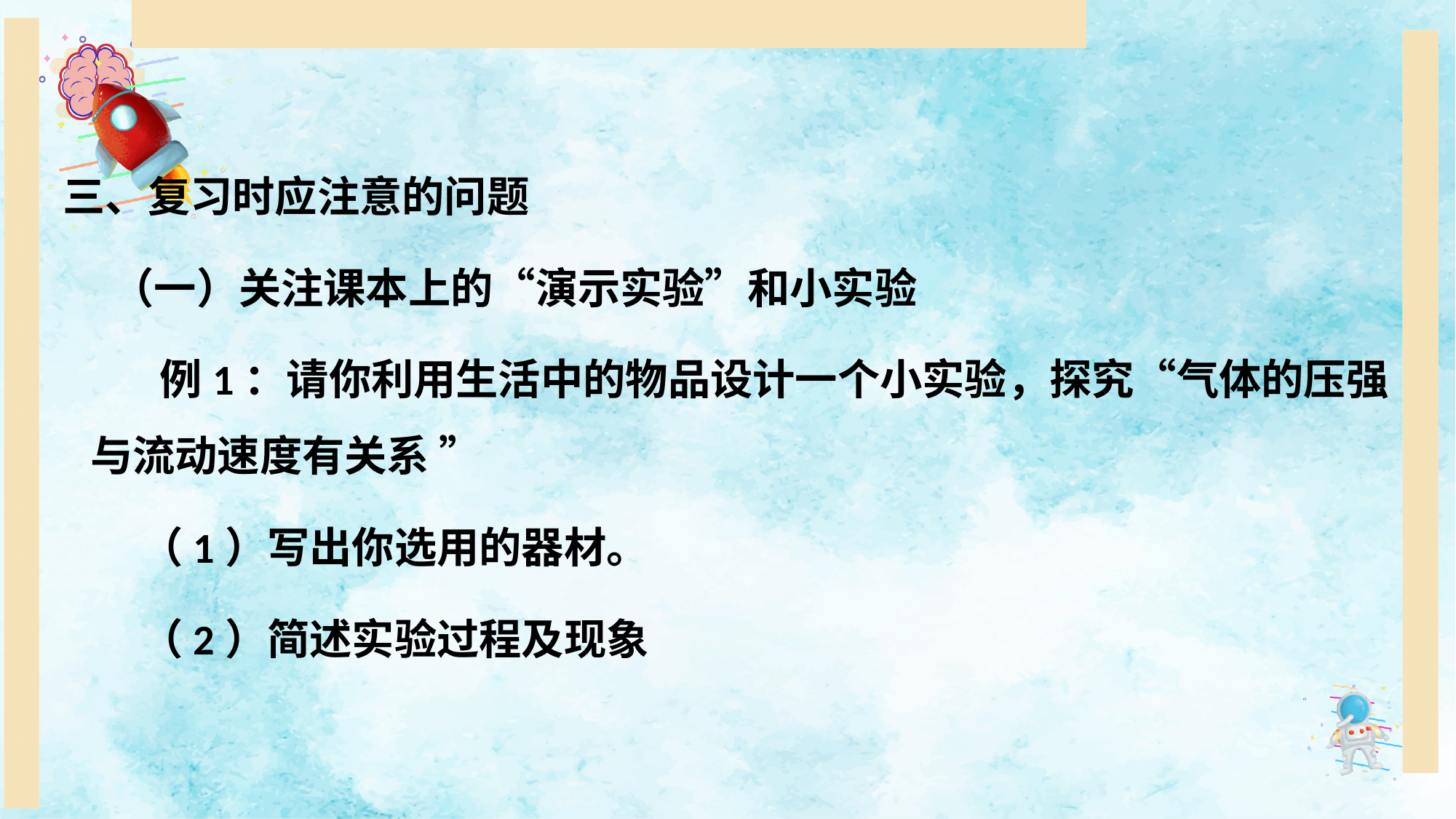

三、复习时应注意的问题
    （一）关注课本上的“演示实验”和小实验
         例1：请你利用生活中的物品设计一个小实验，探究“气体的压强与流动速度有关系 ”
       （1）写出你选用的器材。
       （2）简述实验过程及现象